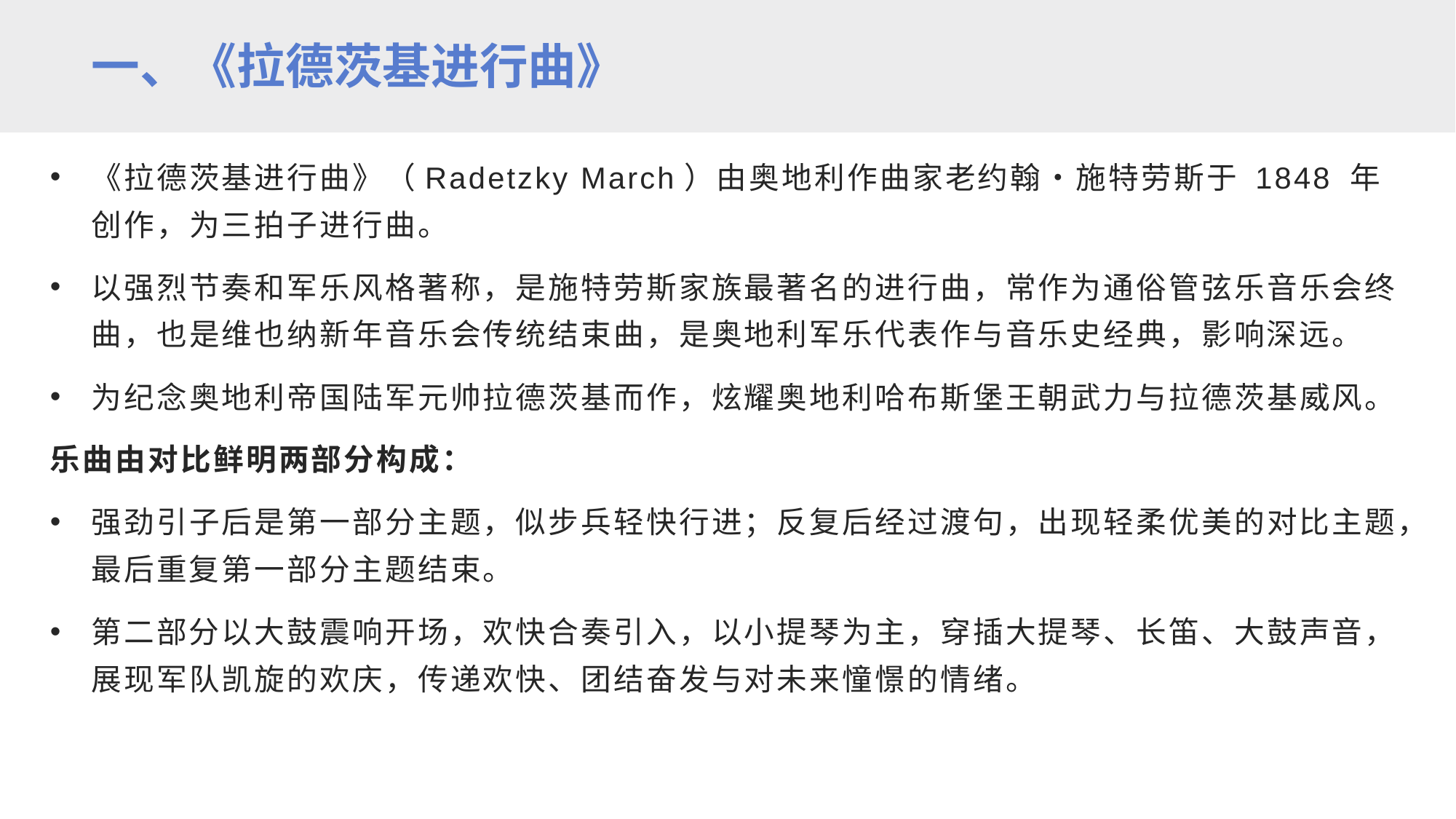

一、《拉德茨基进行曲》
《拉德茨基进行曲》（Radetzky March）由奥地利作曲家老约翰・施特劳斯于 1848 年创作，为三拍子进行曲。
以强烈节奏和军乐风格著称，是施特劳斯家族最著名的进行曲，常作为通俗管弦乐音乐会终曲，也是维也纳新年音乐会传统结束曲，是奥地利军乐代表作与音乐史经典，影响深远。
为纪念奥地利帝国陆军元帅拉德茨基而作，炫耀奥地利哈布斯堡王朝武力与拉德茨基威风。
乐曲由对比鲜明两部分构成：
强劲引子后是第一部分主题，似步兵轻快行进；反复后经过渡句，出现轻柔优美的对比主题，最后重复第一部分主题结束。
第二部分以大鼓震响开场，欢快合奏引入，以小提琴为主，穿插大提琴、长笛、大鼓声音，展现军队凯旋的欢庆，传递欢快、团结奋发与对未来憧憬的情绪。